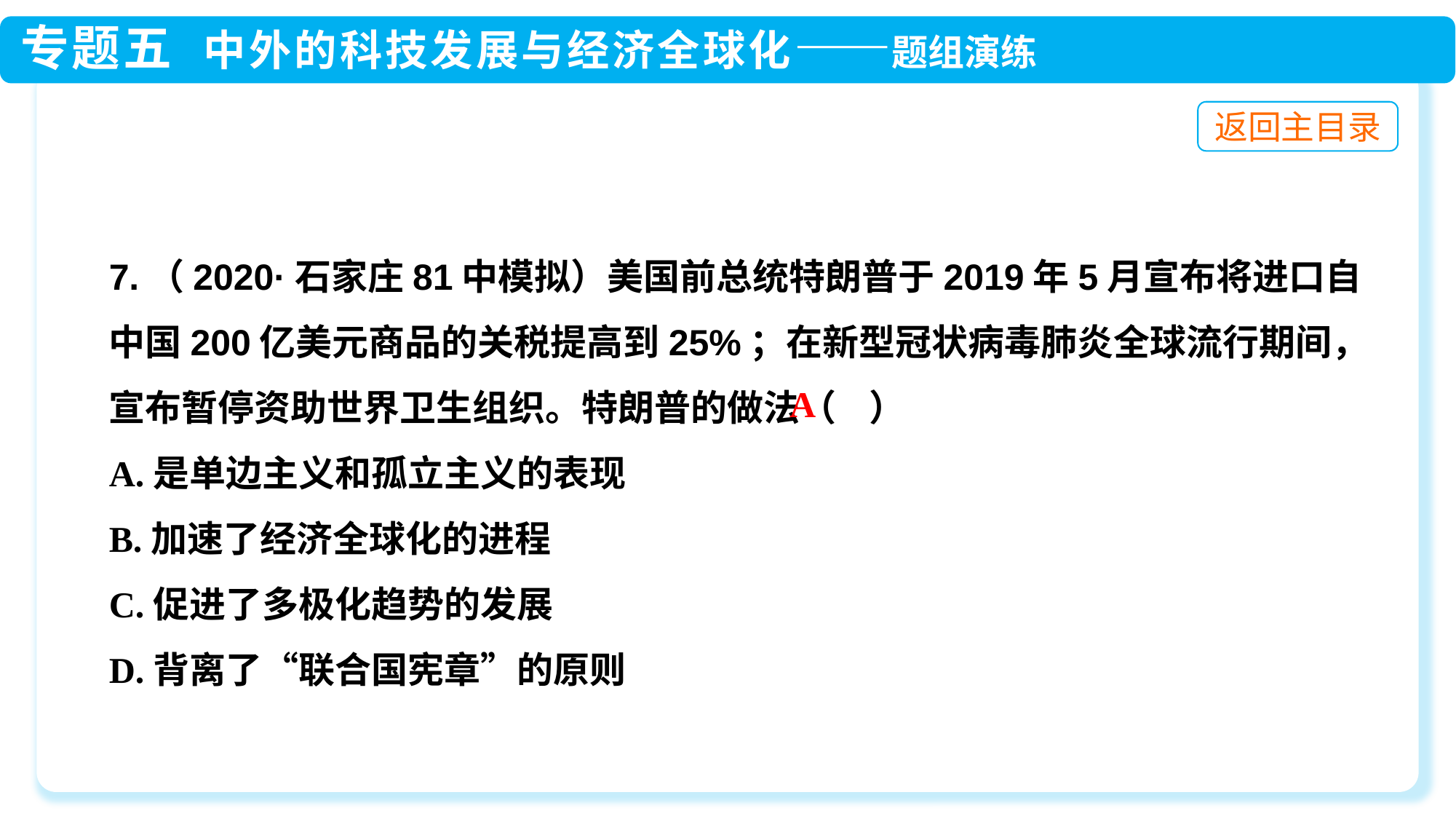

7.（2020·石家庄81中模拟）美国前总统特朗普于2019年5月宣布将进口自中国200亿美元商品的关税提高到25%；在新型冠状病毒肺炎全球流行期间，宣布暂停资助世界卫生组织。特朗普的做法（    ）
A.是单边主义和孤立主义的表现
B.加速了经济全球化的进程
C.促进了多极化趋势的发展
D.背离了“联合国宪章”的原则
A